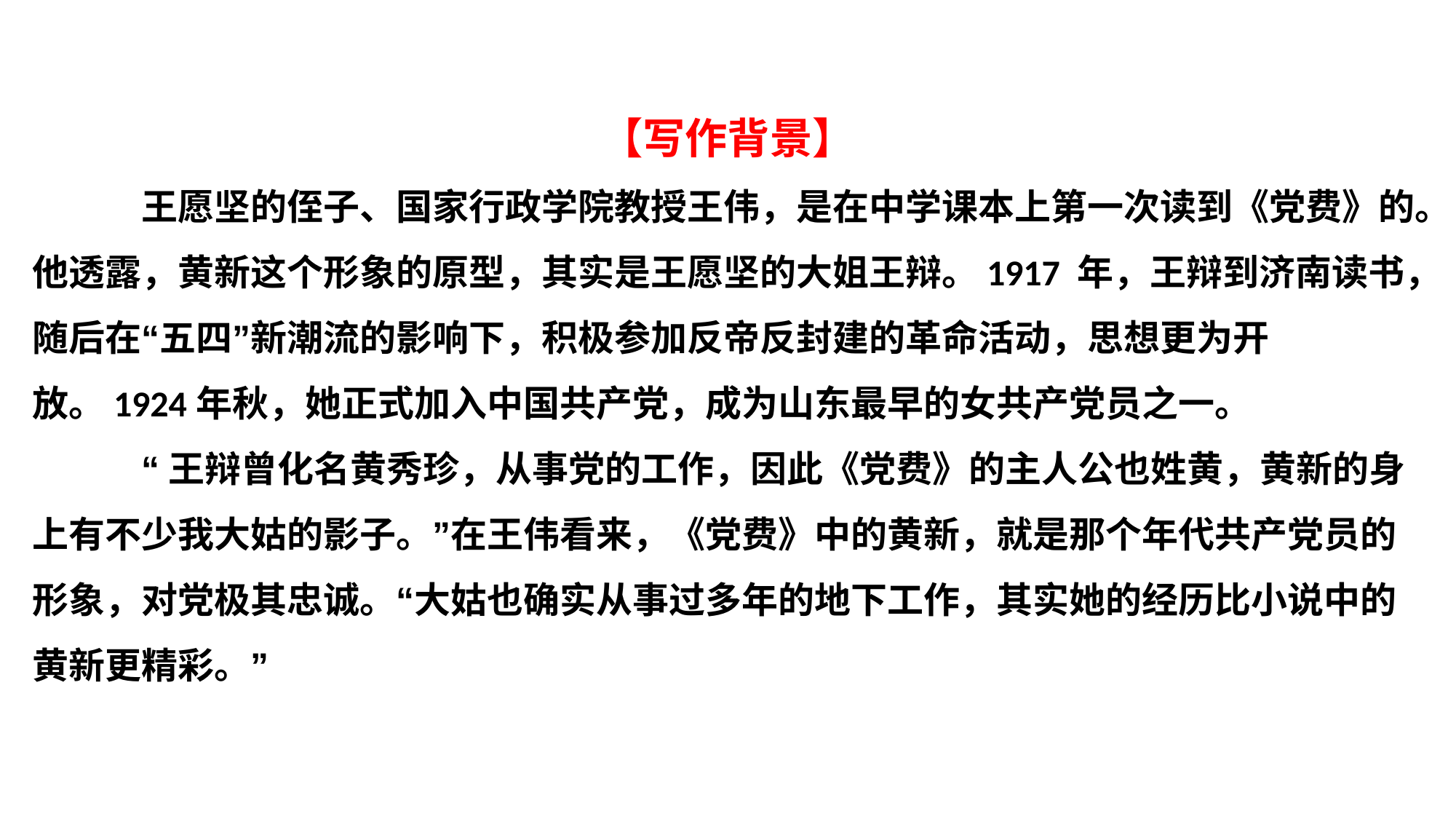

【写作背景】
	王愿坚的侄子、国家行政学院教授王伟，是在中学课本上第一次读到《党费》的。他透露，黄新这个形象的原型，其实是王愿坚的大姐王辩。1917 年，王辩到济南读书，随后在“五四”新潮流的影响下，积极参加反帝反封建的革命活动，思想更为开放。1924年秋，她正式加入中国共产党，成为山东最早的女共产党员之一。
	“王辩曾化名黄秀珍，从事党的工作，因此《党费》的主人公也姓黄，黄新的身上有不少我大姑的影子。”在王伟看来，《党费》中的黄新，就是那个年代共产党员的形象，对党极其忠诚。“大姑也确实从事过多年的地下工作，其实她的经历比小说中的黄新更精彩。”